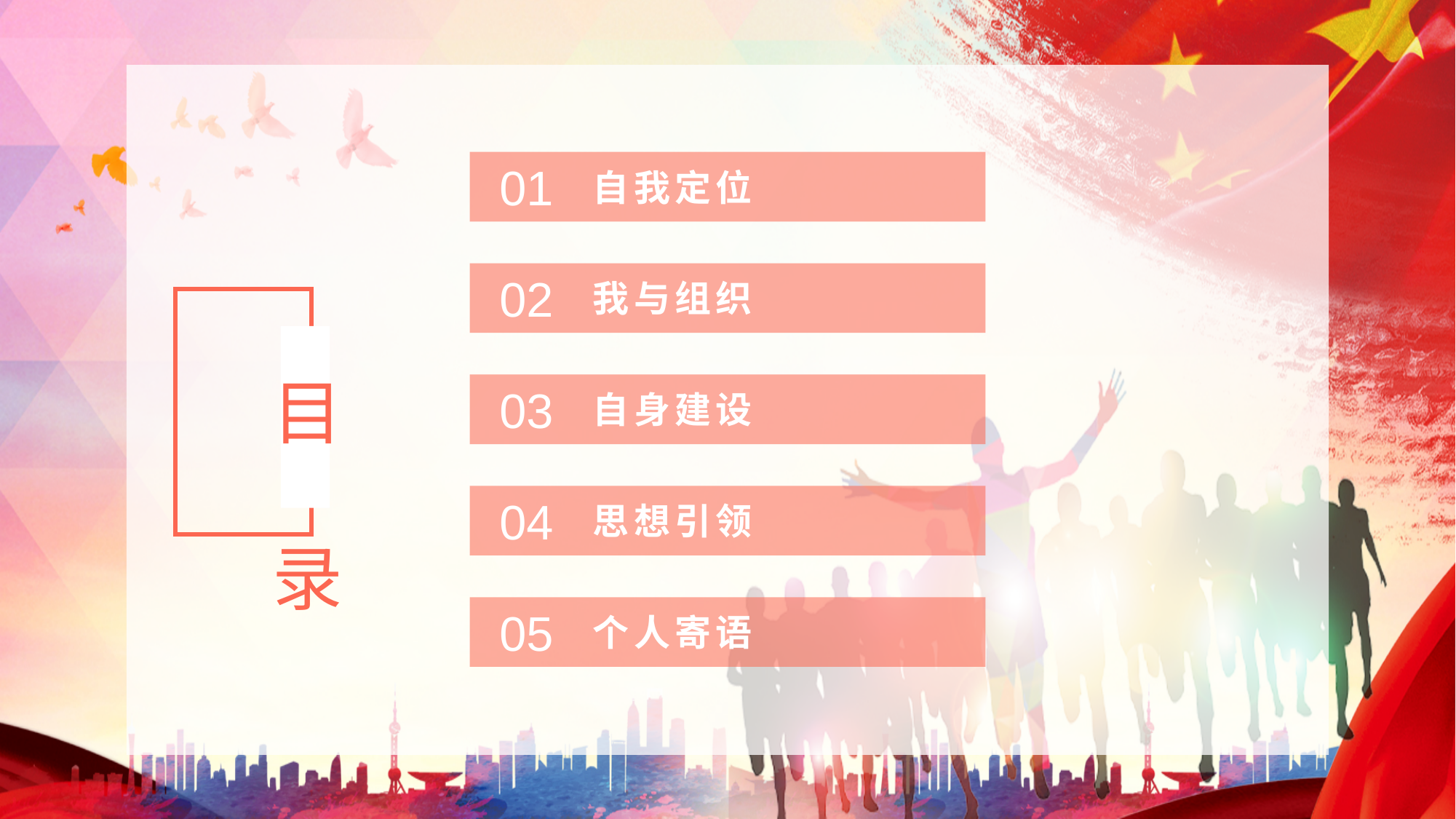

01
自我定位

02
我与组织
目录

03
自身建设

04
思想引领

05
个人寄语